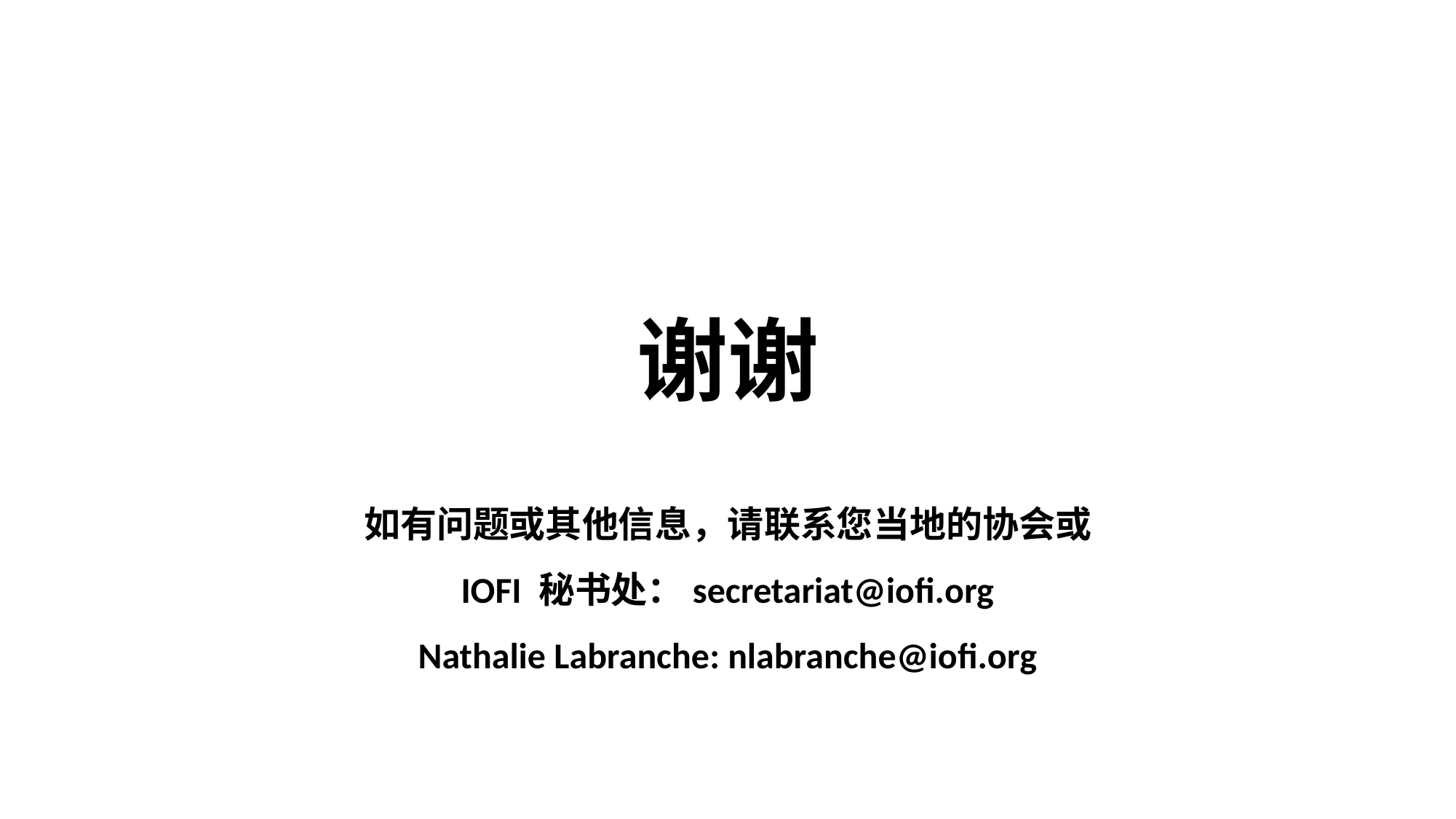

# 谢谢

如有问题或其他信息，请联系您当地的协会或 IOFI 秘书处：secretariat@iofi.org
Nathalie Labranche: nlabranche@iofi.org